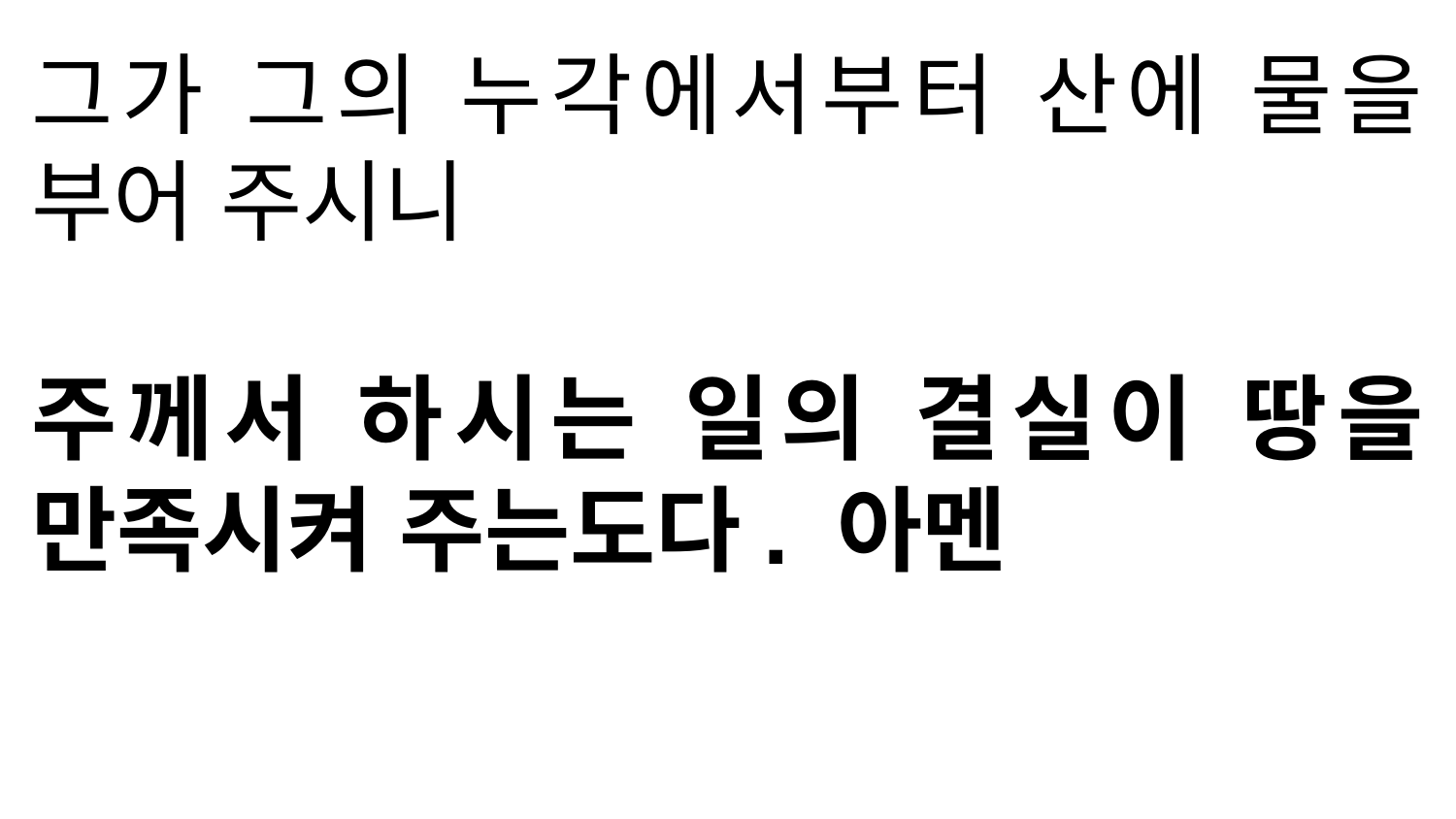

그가 그의 누각에서부터 산에 물을 부어 주시니
주께서 하시는 일의 결실이 땅을 만족시켜 주는도다. 아멘